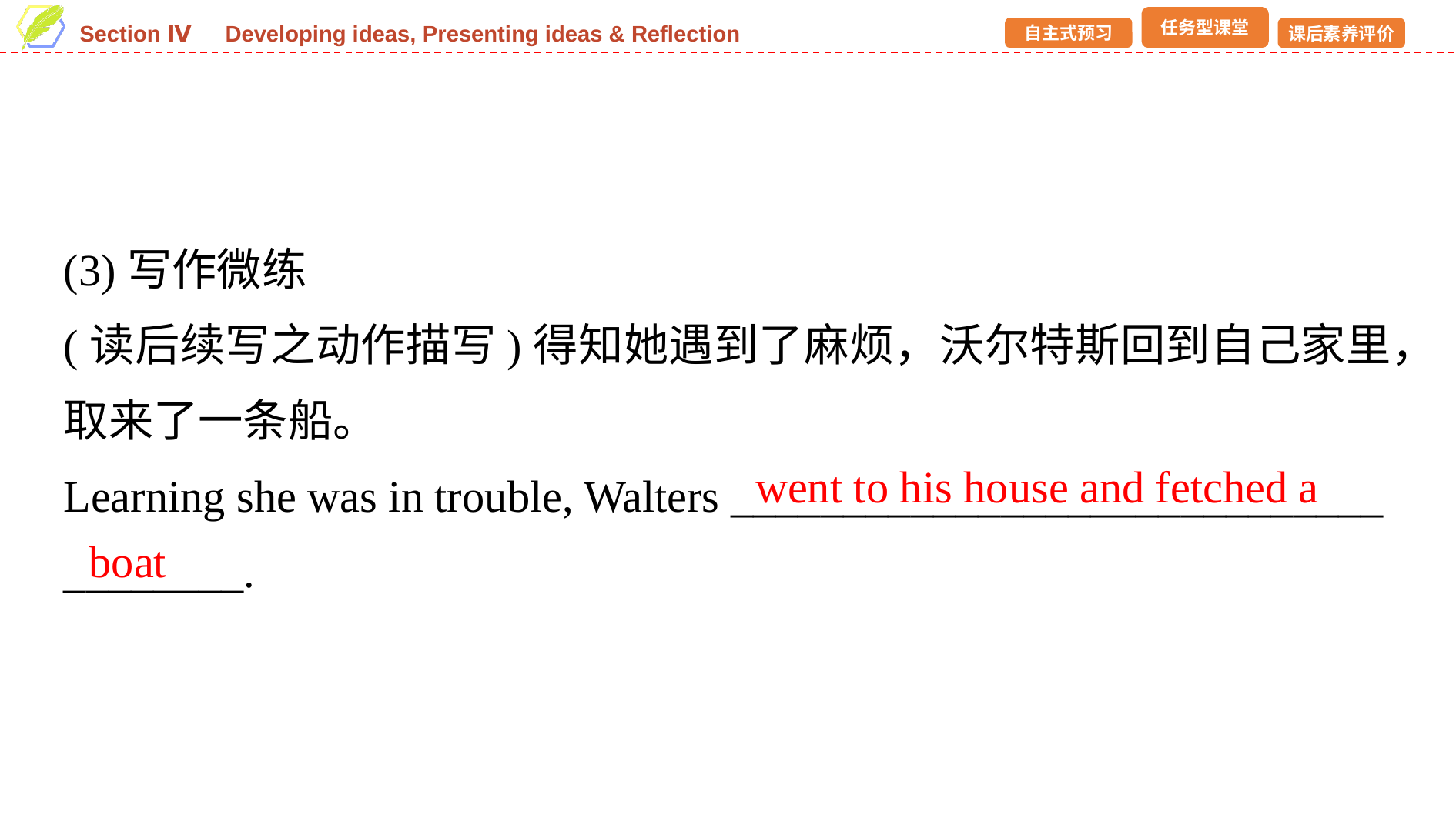

(3)写作微练
(读后续写之动作描写)得知她遇到了麻烦，沃尔特斯回到自己家里，取来了一条船。
Learning she was in trouble, Walters _____________________________ ________.
went to his house and fetched a
boat